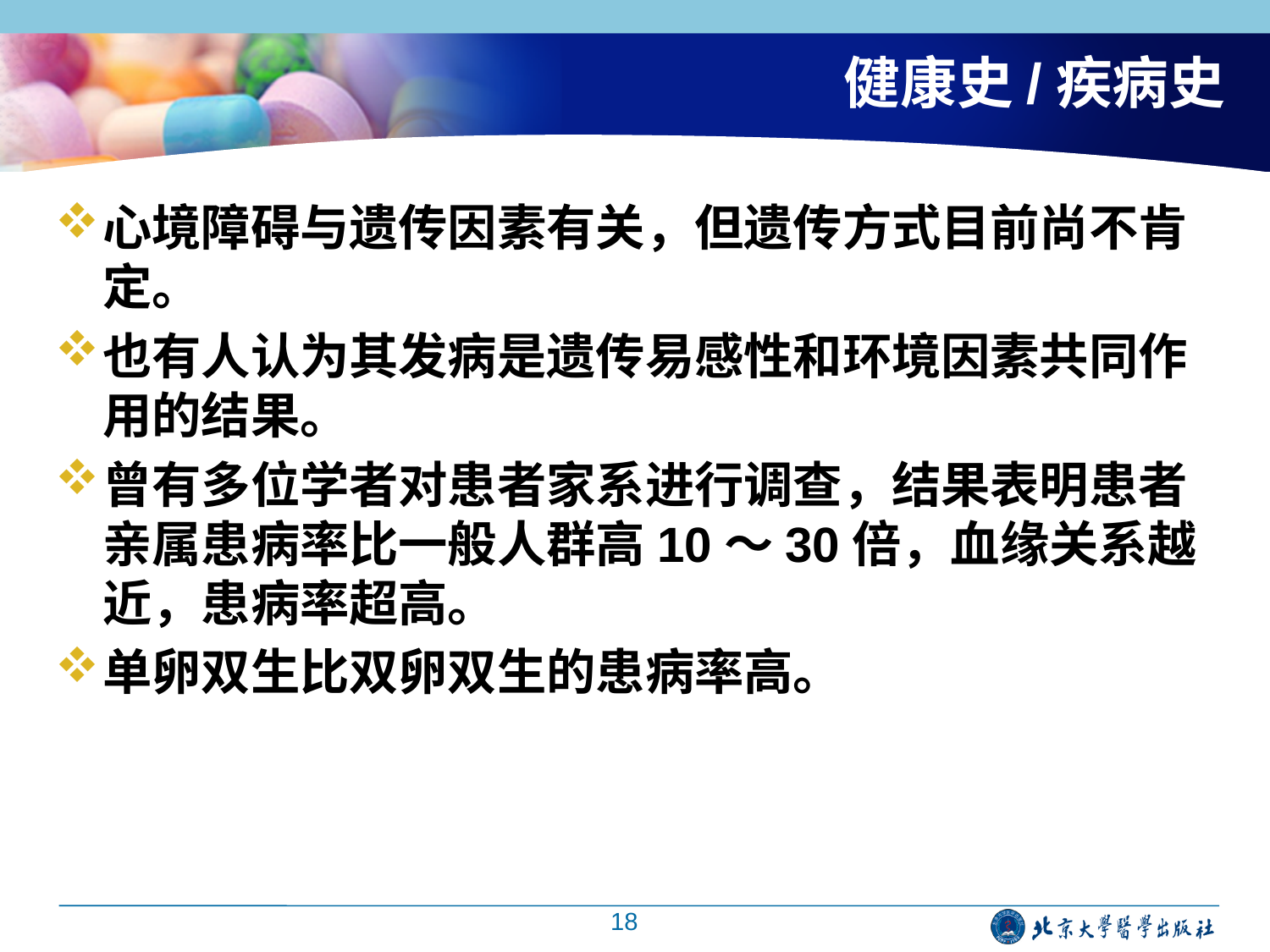

# 健康史/疾病史
心境障碍与遗传因素有关，但遗传方式目前尚不肯定。
也有人认为其发病是遗传易感性和环境因素共同作用的结果。
曾有多位学者对患者家系进行调查，结果表明患者亲属患病率比一般人群高10～30倍，血缘关系越近，患病率超高。
单卵双生比双卵双生的患病率高。

18